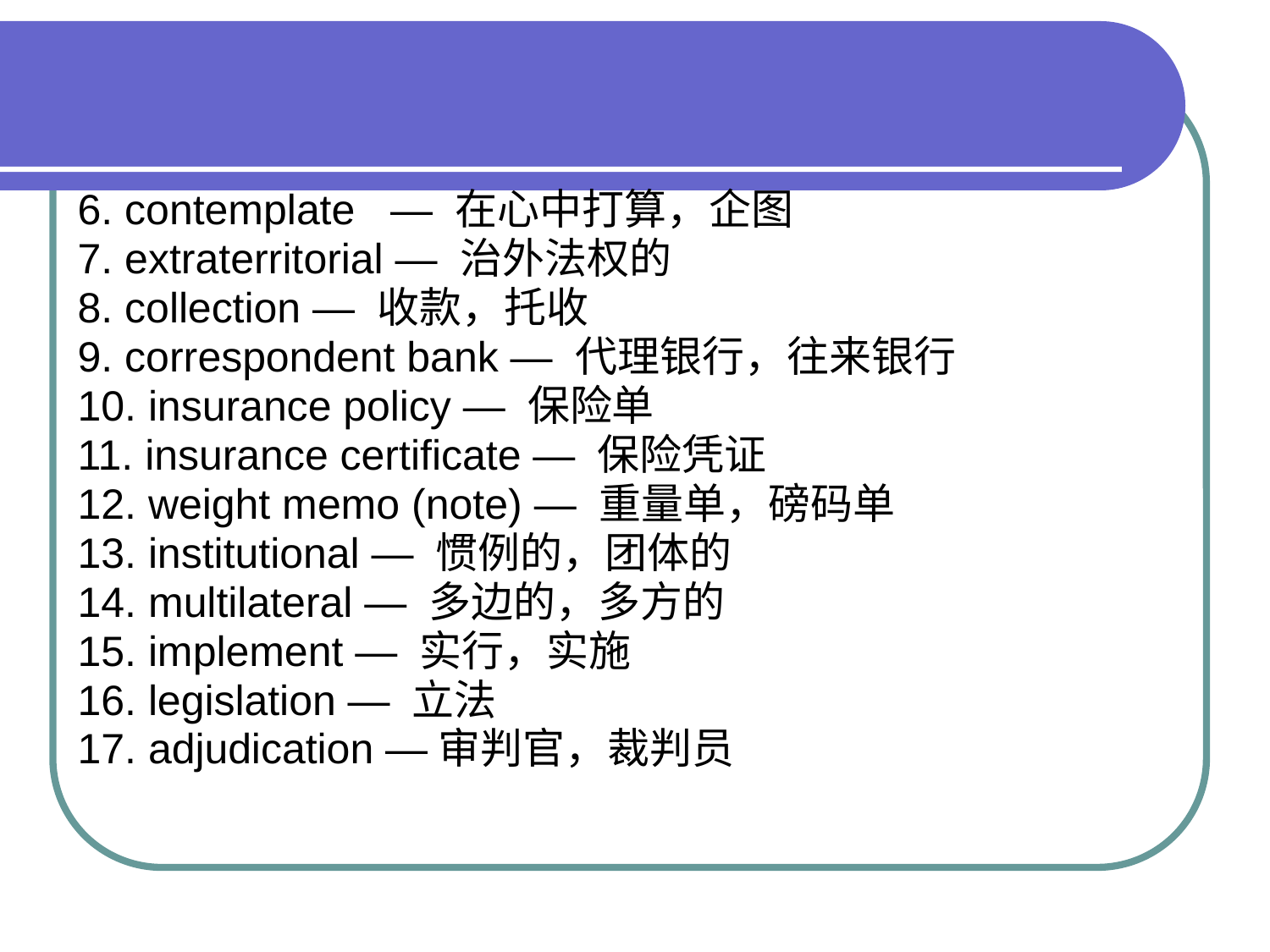

6. contemplate   — 在心中打算，企图
7. extraterritorial — 治外法权的
8. collection — 收款，托收
9. correspondent bank — 代理银行，往来银行
10. insurance policy — 保险单
11. insurance certificate — 保险凭证
12. weight memo (note) — 重量单，磅码单
13. institutional — 惯例的，团体的
14. multilateral — 多边的，多方的
15. implement — 实行，实施
16. legislation — 立法
17. adjudication —审判官，裁判员